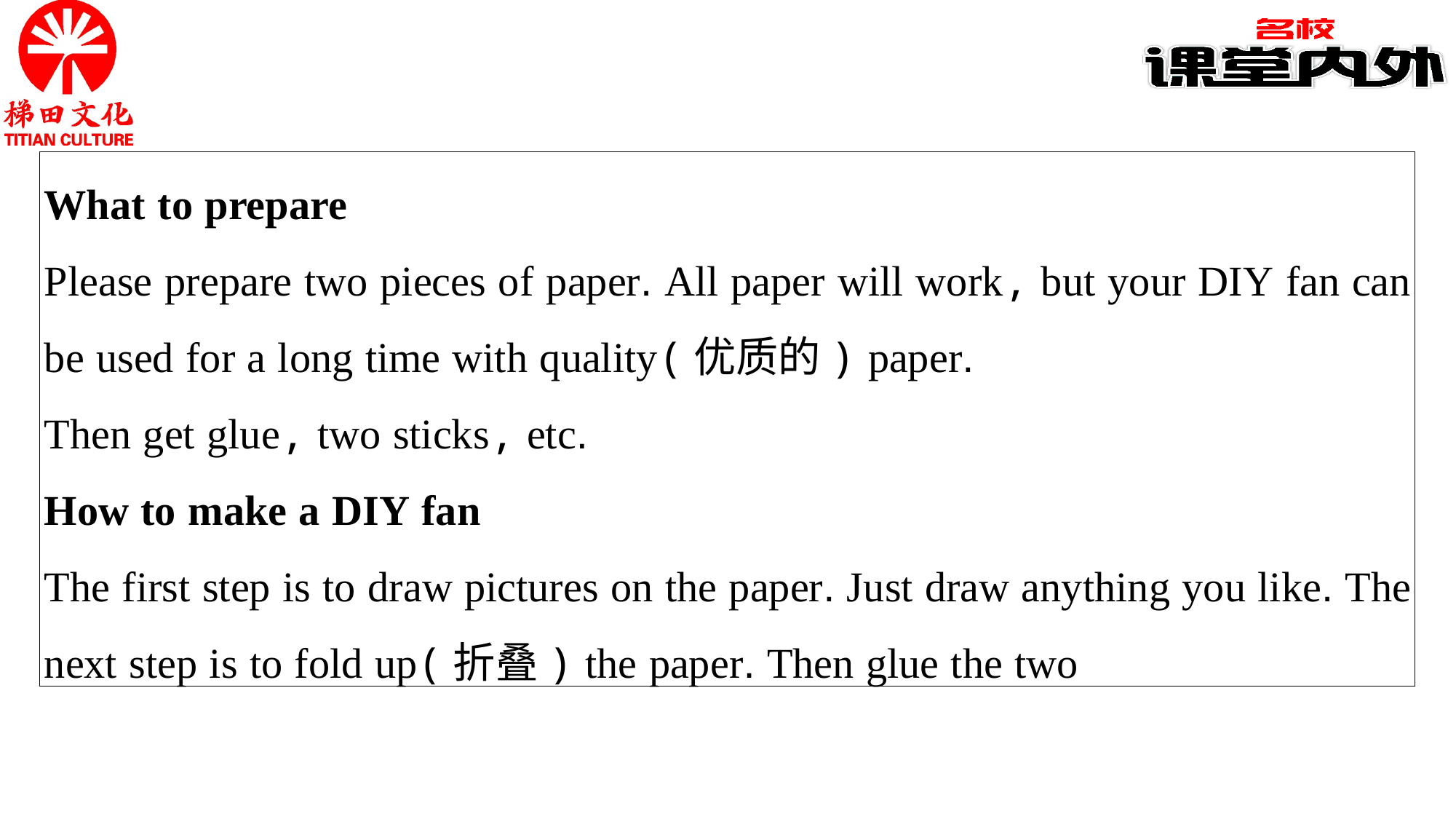

What to prepare
Please prepare two pieces of paper. All paper will work, but your DIY fan can be used for a long time with quality(优质的) paper.
Then get glue, two sticks, etc.
How to make a DIY fan
The first step is to draw pictures on the paper. Just draw anything you like. The next step is to fold up(折叠) the paper. Then glue the two